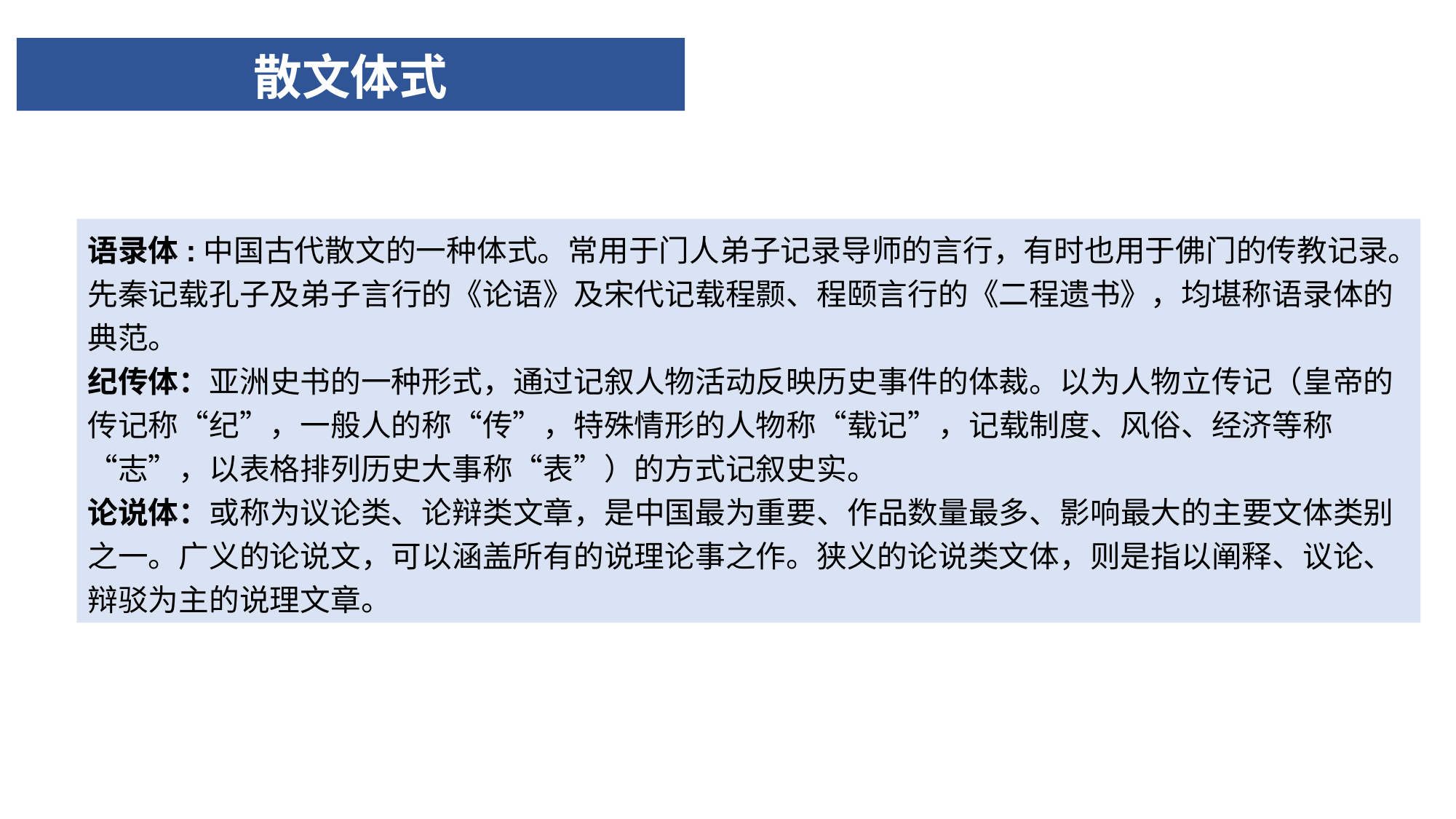

# 散文体式
语录体:中国古代散文的一种体式。常用于门人弟子记录导师的言行，有时也用于佛门的传教记录。先秦记载孔子及弟子言行的《论语》及宋代记载程颢、程颐言行的《二程遗书》，均堪称语录体的典范。
纪传体：亚洲史书的一种形式，通过记叙人物活动反映历史事件的体裁。以为人物立传记（皇帝的传记称“纪”，一般人的称“传”，特殊情形的人物称“载记”，记载制度、风俗、经济等称“志”，以表格排列历史大事称“表”）的方式记叙史实。
论说体：或称为议论类、论辩类文章，是中国最为重要、作品数量最多、影响最大的主要文体类别之一。广义的论说文，可以涵盖所有的说理论事之作。狭义的论说类文体，则是指以阐释、议论、辩驳为主的说理文章。